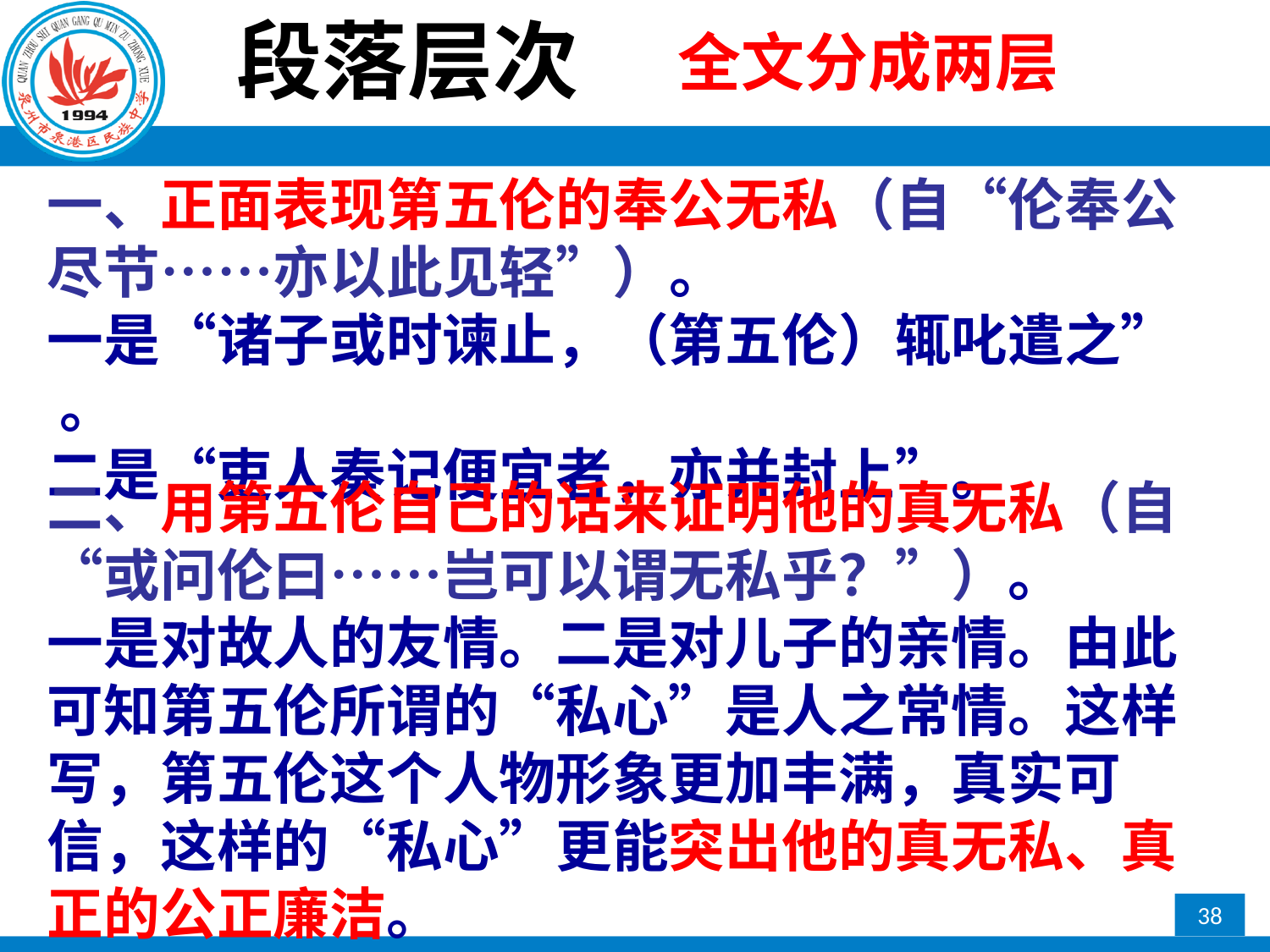

# 段落层次
全文分成两层
一、正面表现第五伦的奉公无私（自“伦奉公尽节……亦以此见轻”）。
一是“诸子或时谏止，（第五伦）辄叱遣之” 。
二是“吏人奏记便宜者，亦并封上”。
二、用第五伦自己的话来证明他的真无私（自“或问伦曰……岂可以谓无私乎？”）。
一是对故人的友情。二是对儿子的亲情。由此可知第五伦所谓的“私心”是人之常情。这样写，第五伦这个人物形象更加丰满，真实可信，这样的“私心”更能突出他的真无私、真正的公正廉洁。